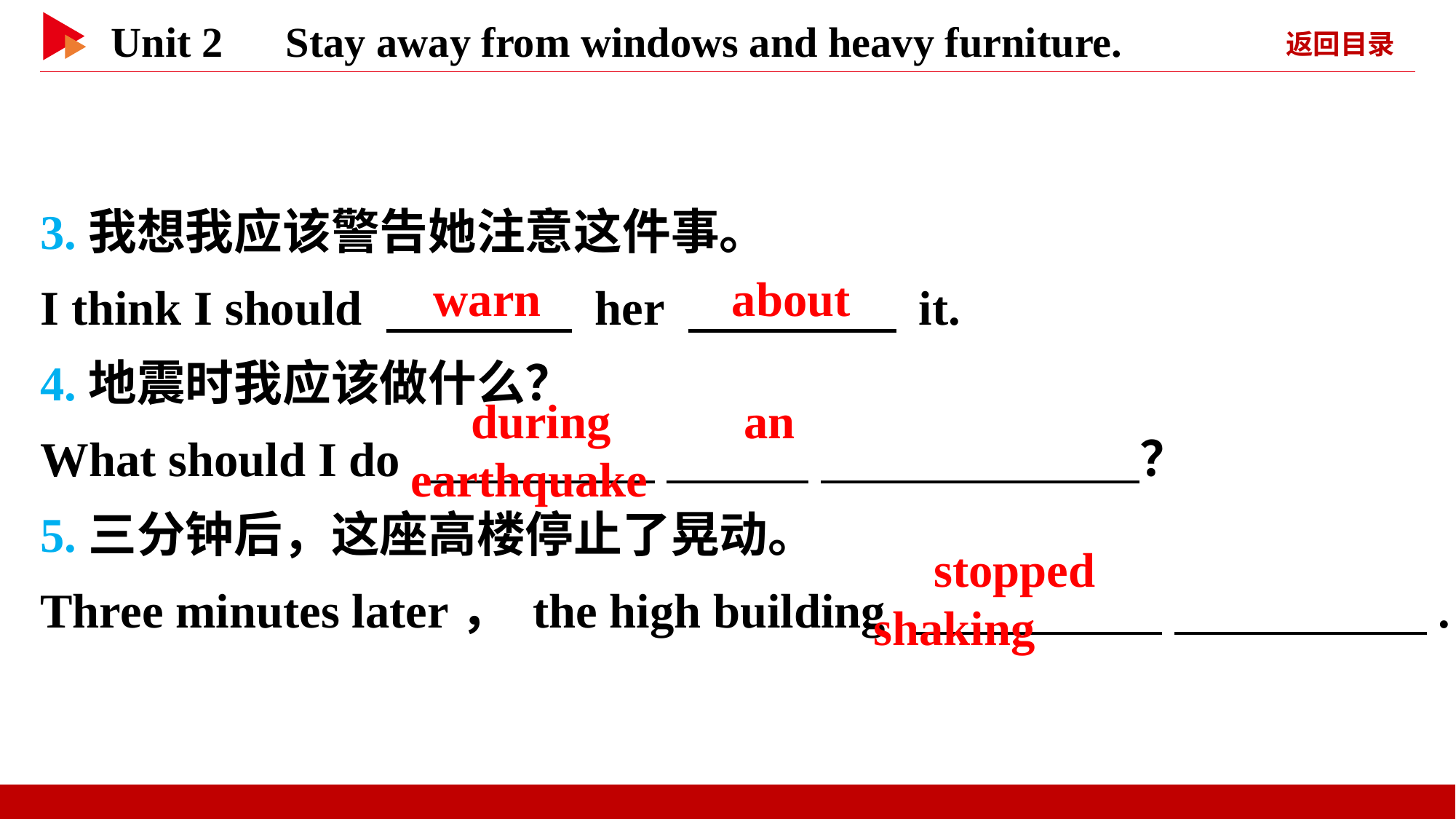

3.我想我应该警告她注意这件事。
I think I should 　        　 her 　          　 it.
4.地震时我应该做什么？
What should I do 　            　 　    　 　                    　？
5.三分钟后，这座高楼停止了晃动。
Three minutes later， the high building 　              　 　              　.
　warn
　about
　during　 　an　 　earthquake
　stopped　 　shaking